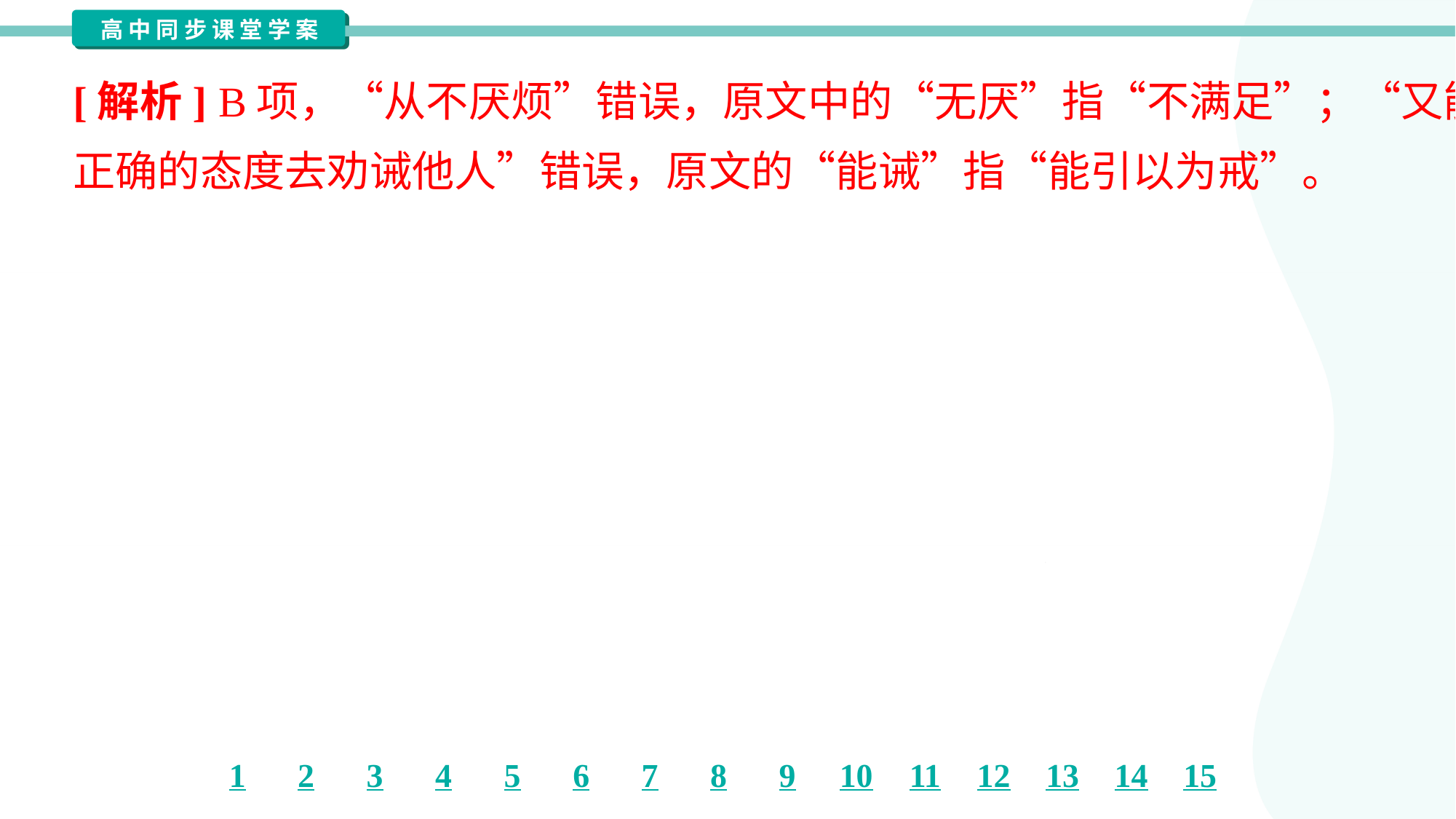

[解析] B项，“从不厌烦”错误，原文中的“无厌”指“不满足”；“又能以
正确的态度去劝诫他人”错误，原文的“能诫”指“能引以为戒”。